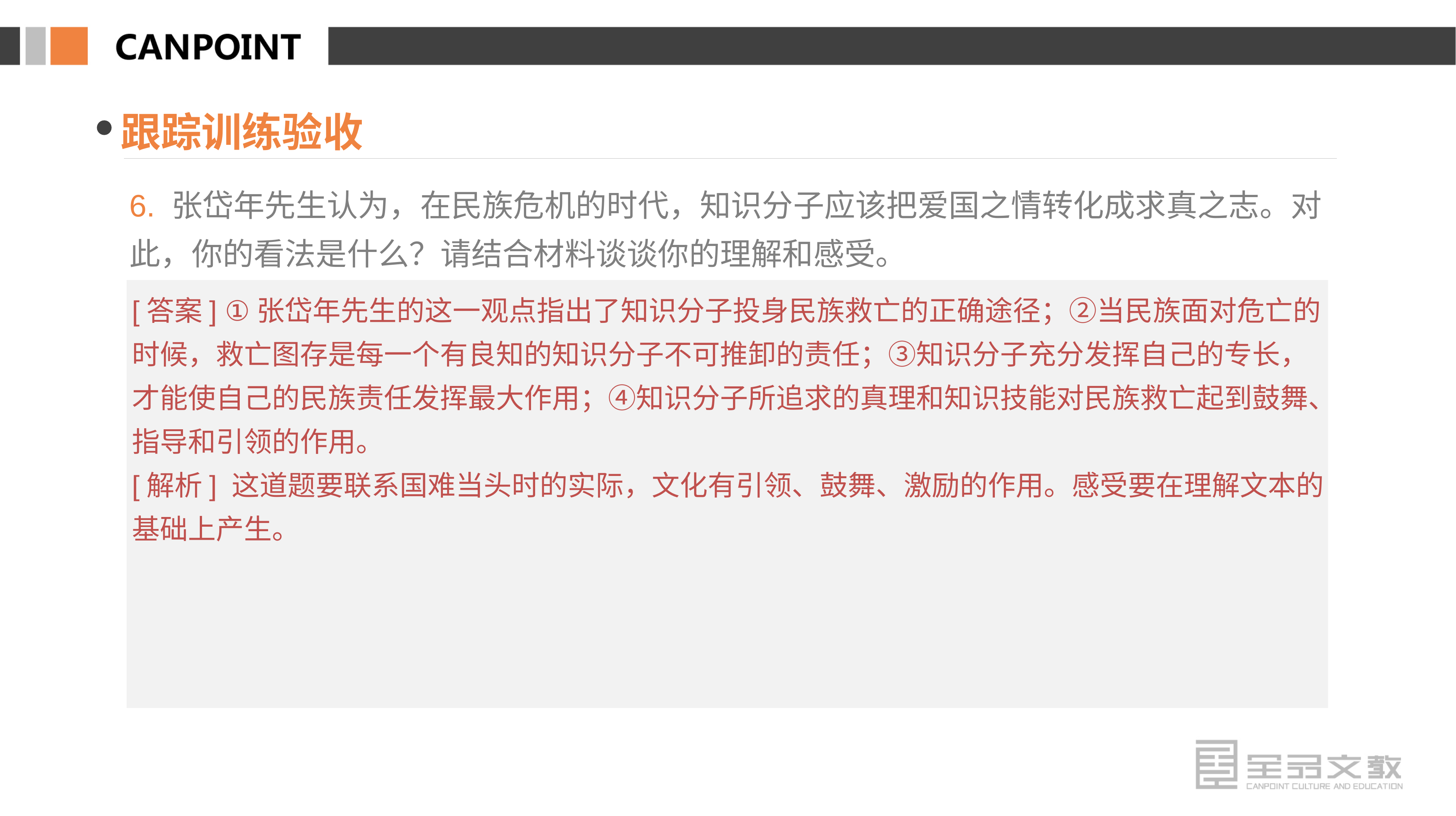

跟踪训练验收

6. 张岱年先生认为，在民族危机的时代，知识分子应该把爱国之情转化成求真之志。对此，你的看法是什么？请结合材料谈谈你的理解和感受。

[答案] ①张岱年先生的这一观点指出了知识分子投身民族救亡的正确途径；②当民族面对危亡的时候，救亡图存是每一个有良知的知识分子不可推卸的责任；③知识分子充分发挥自己的专长，才能使自己的民族责任发挥最大作用；④知识分子所追求的真理和知识技能对民族救亡起到鼓舞、指导和引领的作用。
[解析] 这道题要联系国难当头时的实际，文化有引领、鼓舞、激励的作用。感受要在理解文本的基础上产生。